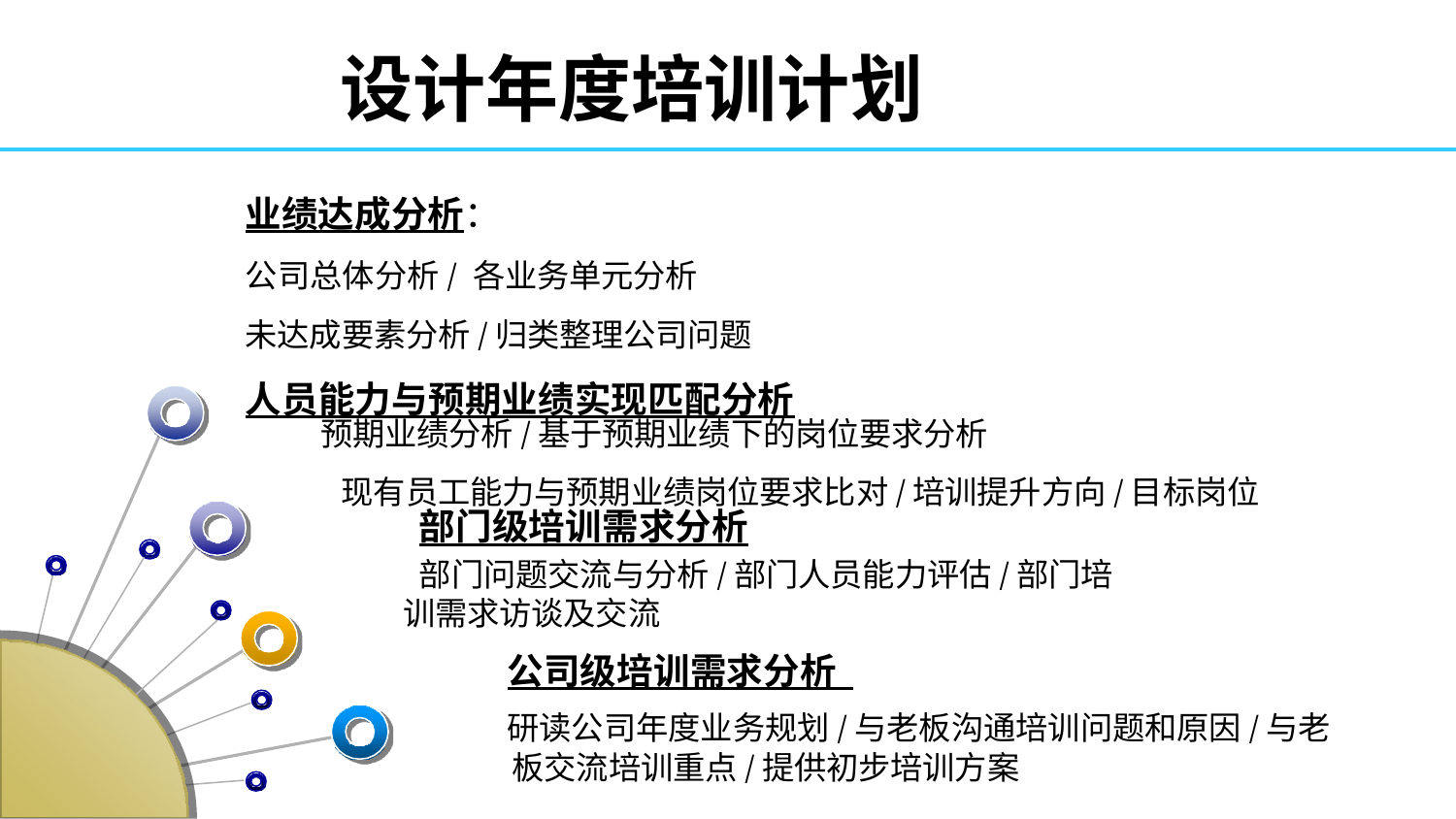

# 设计年度培训计划
业绩达成分析：
公司总体分析/ 各业务单元分析
未达成要素分析/归类整理公司问题
人员能力与预期业绩实现匹配分析
预期业绩分析/基于预期业绩下的岗位要求分析
现有员工能力与预期业绩岗位要求比对/培训提升方向/目标岗位
部门级培训需求分析
部门问题交流与分析/部门人员能力评估/部门培训需求访谈及交流
公司级培训需求分析
研读公司年度业务规划/与老板沟通培训问题和原因/与老板交流培训重点/提供初步培训方案